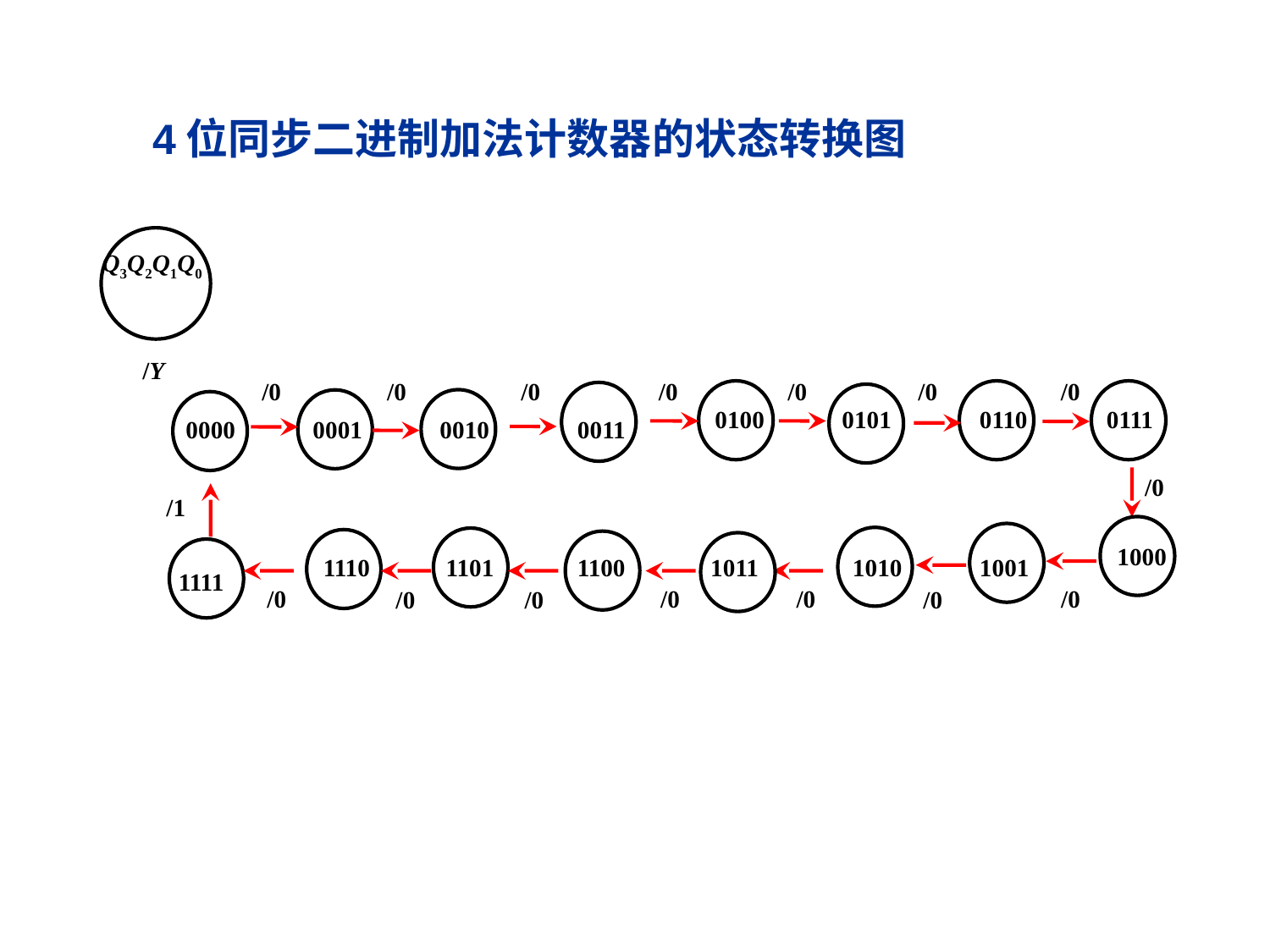

4位同步二进制加法计数器的状态转换图

Q3Q2Q1Q0
  /Y
  /0
  /0
  /0
  /0
  /0
  /0
  /0

    0100

    0110

    0111

    0011

    0101

    0010

    0001

    0000

  /0
  /1

    1000

    1001

    1010

     1101

    1110

    1100

     1011

    1111

  /0
  /0
  /0
  /0
  /0
  /0
  /0